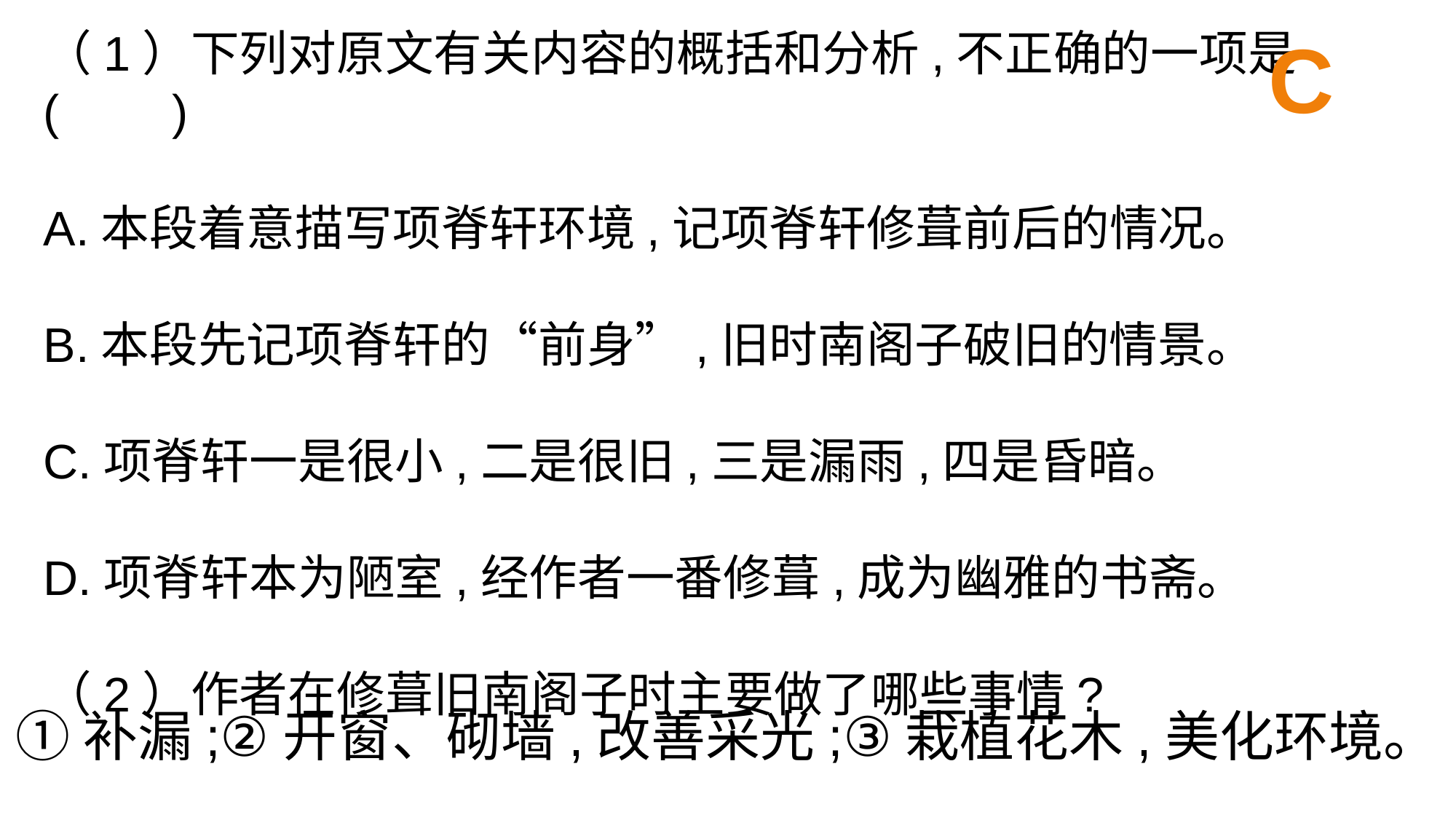

（1）下列对原文有关内容的概括和分析,不正确的一项是(   　)

A.本段着意描写项脊轩环境,记项脊轩修葺前后的情况。

B.本段先记项脊轩的“前身”,旧时南阁子破旧的情景。

C.项脊轩一是很小,二是很旧,三是漏雨,四是昏暗。

D.项脊轩本为陋室,经作者一番修葺,成为幽雅的书斋。

（2）作者在修葺旧南阁子时主要做了哪些事情?
C
①补漏;②开窗、砌墙,改善采光;③栽植花木,美化环境。